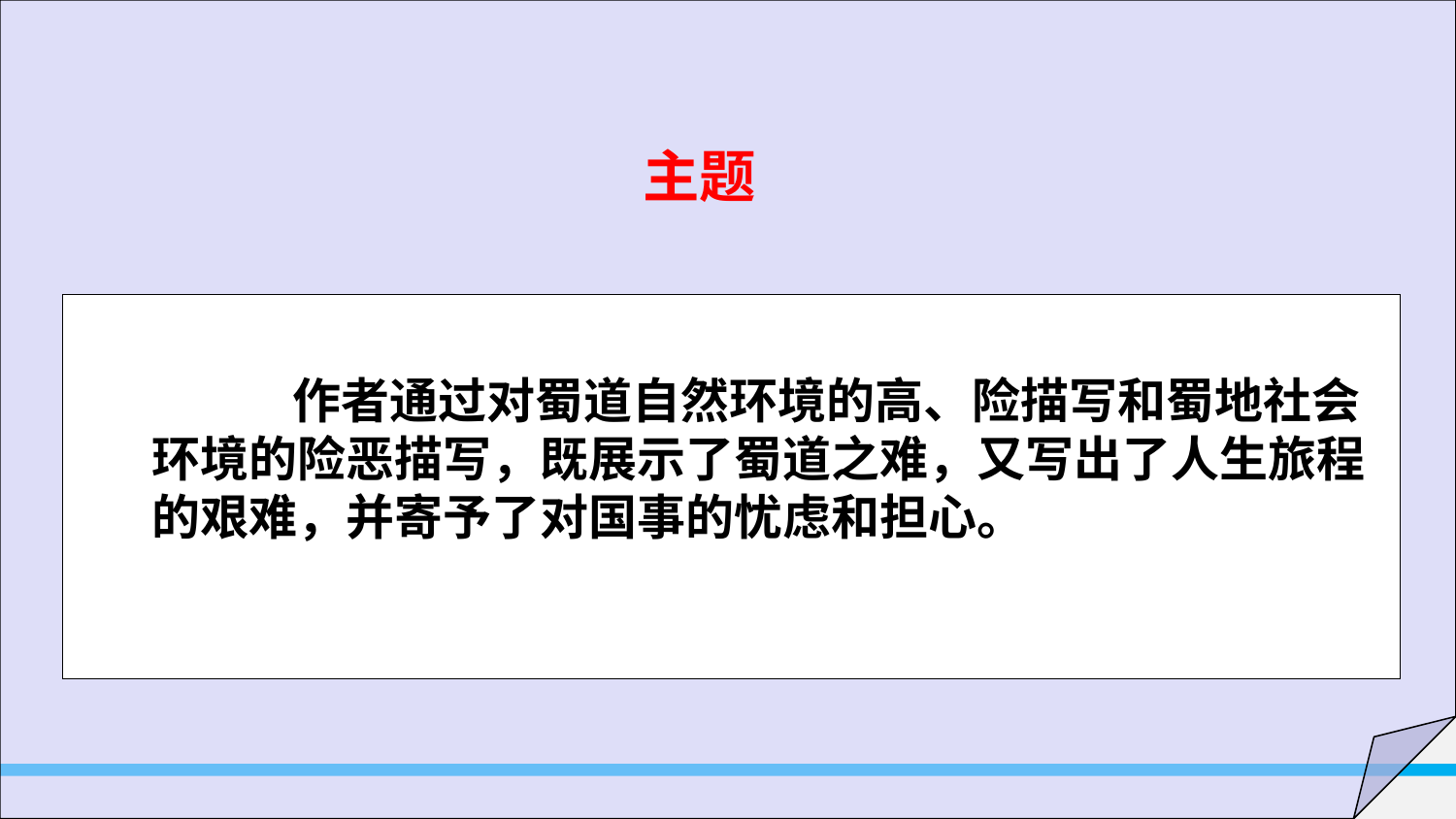

主题

               作者通过对蜀道自然环境的高、险描写和蜀地社会环境的险恶描写，既展示了蜀道之难，又写出了人生旅程的艰难，并寄予了对国事的忧虑和担心。